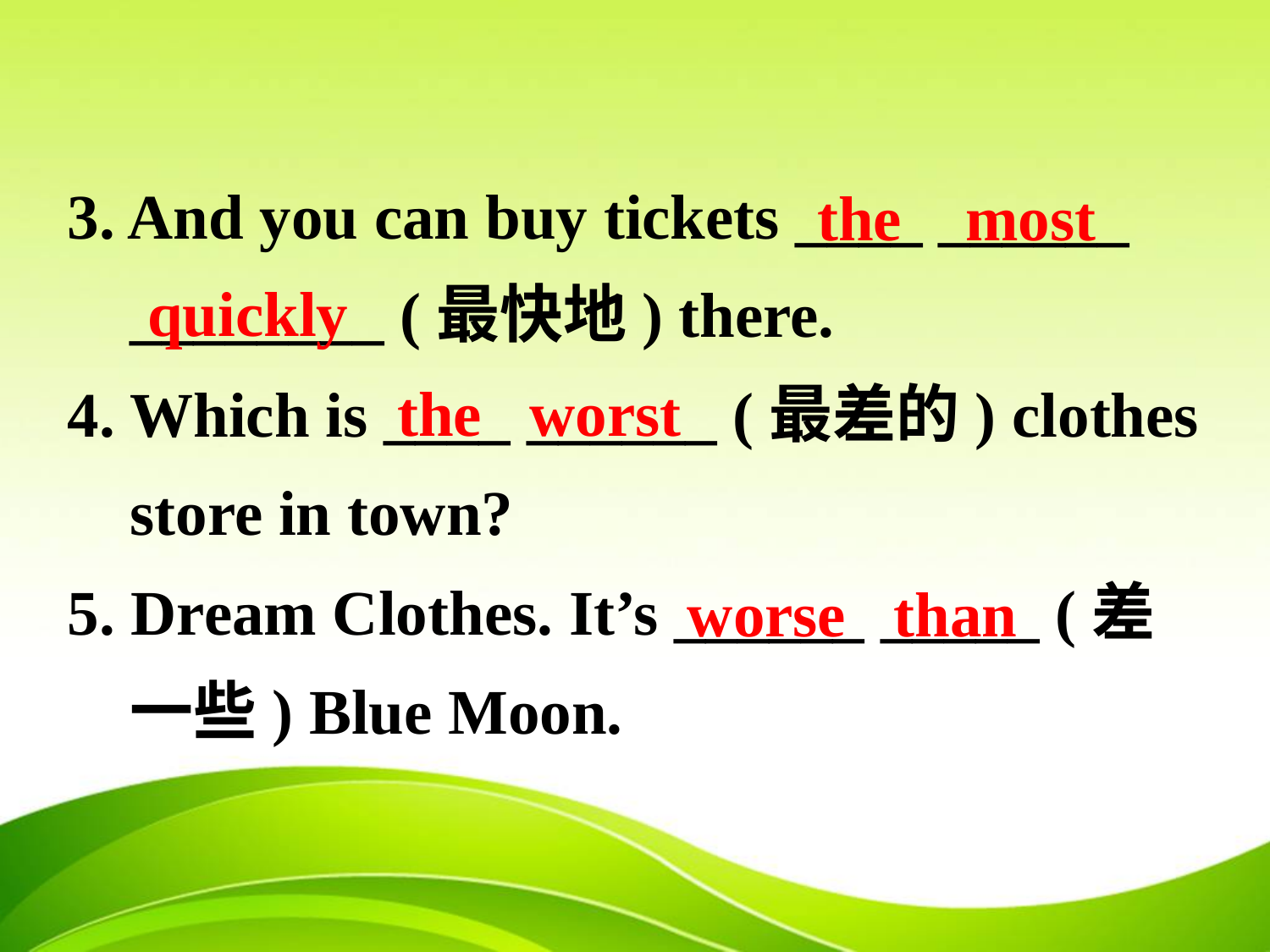

3. And you can buy tickets ____ ______    ________ (最快地) there.
4. Which is ____ ______ (最差的) clothes store in town?
5. Dream Clothes. It’s ______ _____ (差一些) Blue Moon.
the    most
quickly
the   worst
worse   than